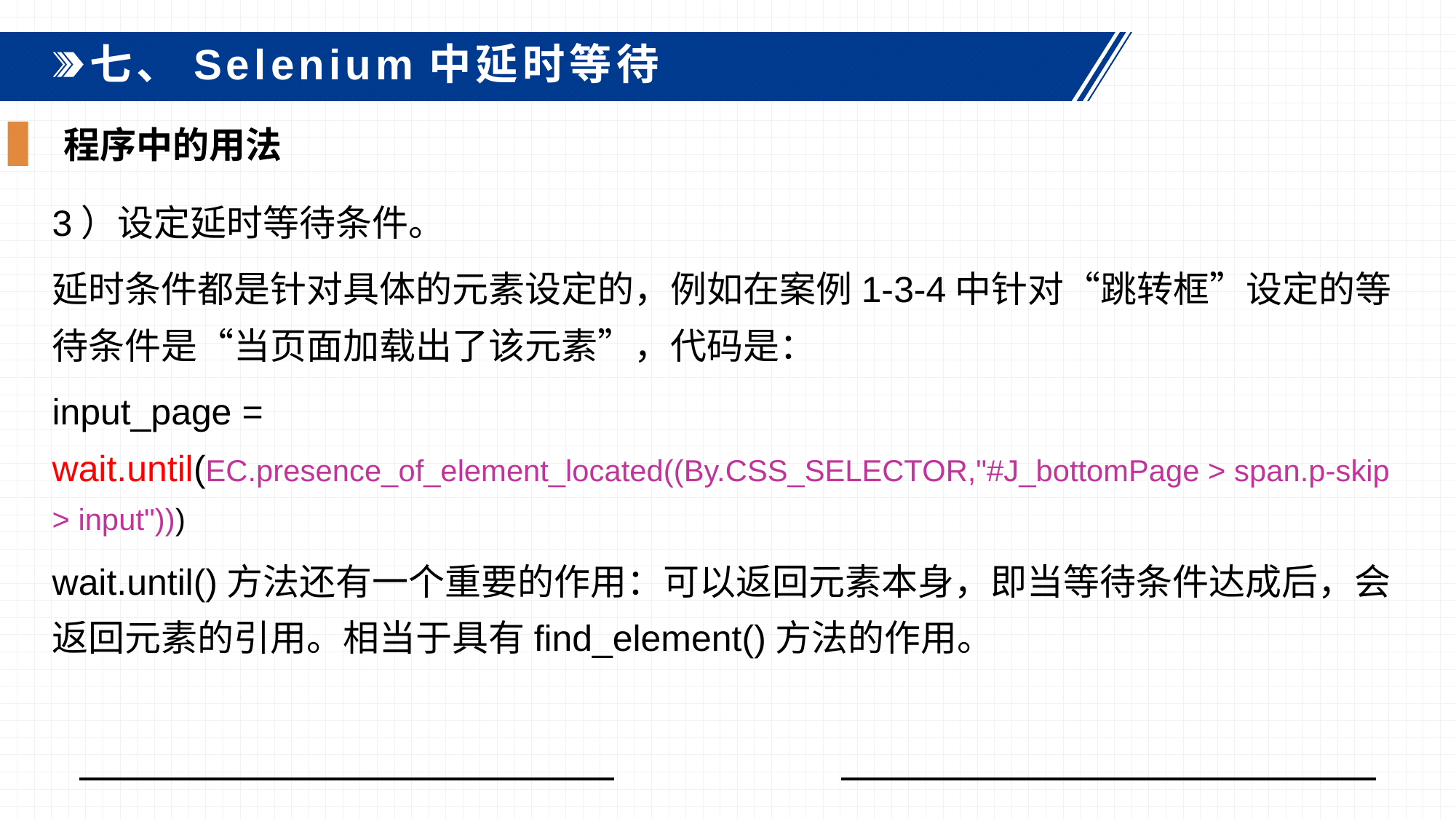

七、Selenium中延时等待
程序中的用法

3）设定延时等待条件。
延时条件都是针对具体的元素设定的，例如在案例1-3-4中针对“跳转框”设定的等待条件是“当页面加载出了该元素”，代码是：
input_page = wait.until(EC.presence_of_element_located((By.CSS_SELECTOR,"#J_bottomPage > span.p-skip > input")))
wait.until()方法还有一个重要的作用：可以返回元素本身，即当等待条件达成后，会返回元素的引用。相当于具有find_element()方法的作用。